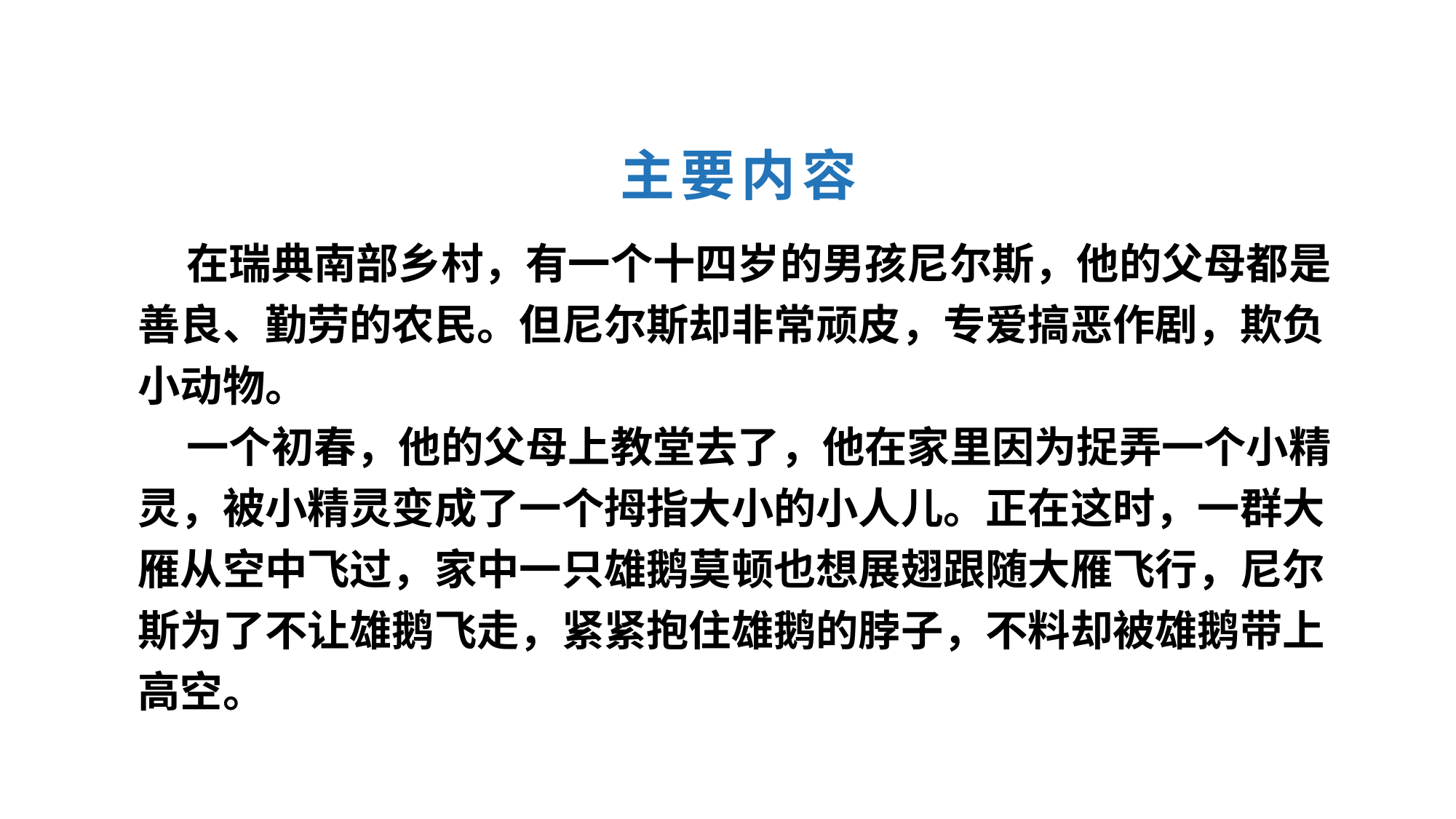

主要内容
    在瑞典南部乡村，有一个十四岁的男孩尼尔斯，他的父母都是善良、勤劳的农民。但尼尔斯却非常顽皮，专爱搞恶作剧，欺负小动物。
    一个初春，他的父母上教堂去了，他在家里因为捉弄一个小精灵，被小精灵变成了一个拇指大小的小人儿。正在这时，一群大雁从空中飞过，家中一只雄鹅莫顿也想展翅跟随大雁飞行，尼尔斯为了不让雄鹅飞走，紧紧抱住雄鹅的脖子，不料却被雄鹅带上高空。